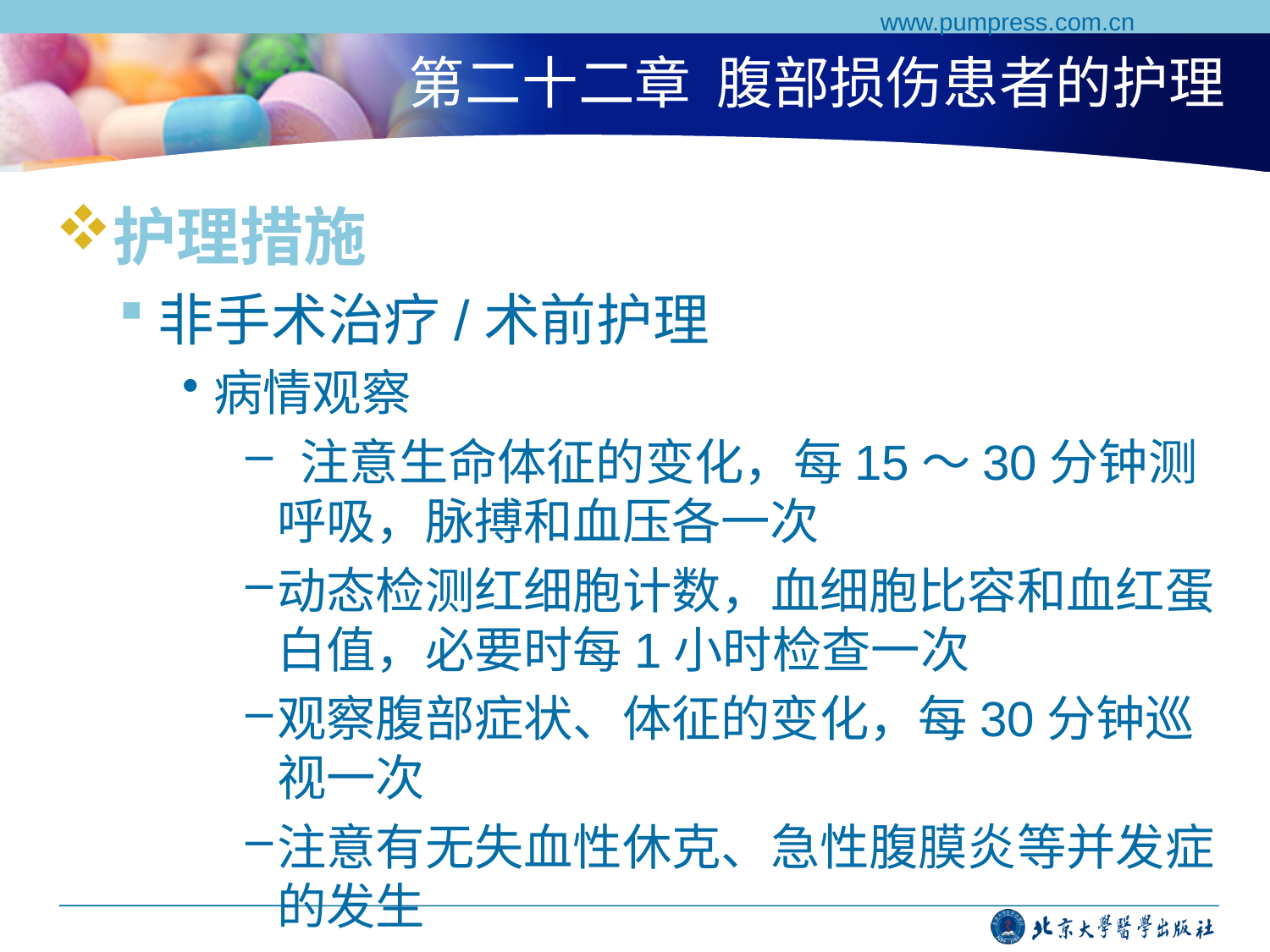

www.pumpress.com.cn
# 第二十二章  腹部损伤患者的护理
护理措施
非手术治疗/术前护理
病情观察
 注意生命体征的变化，每15～30分钟测呼吸，脉搏和血压各一次
动态检测红细胞计数，血细胞比容和血红蛋白值，必要时每1小时检查一次
观察腹部症状、体征的变化，每30分钟巡视一次
注意有无失血性休克、急性腹膜炎等并发症的发生